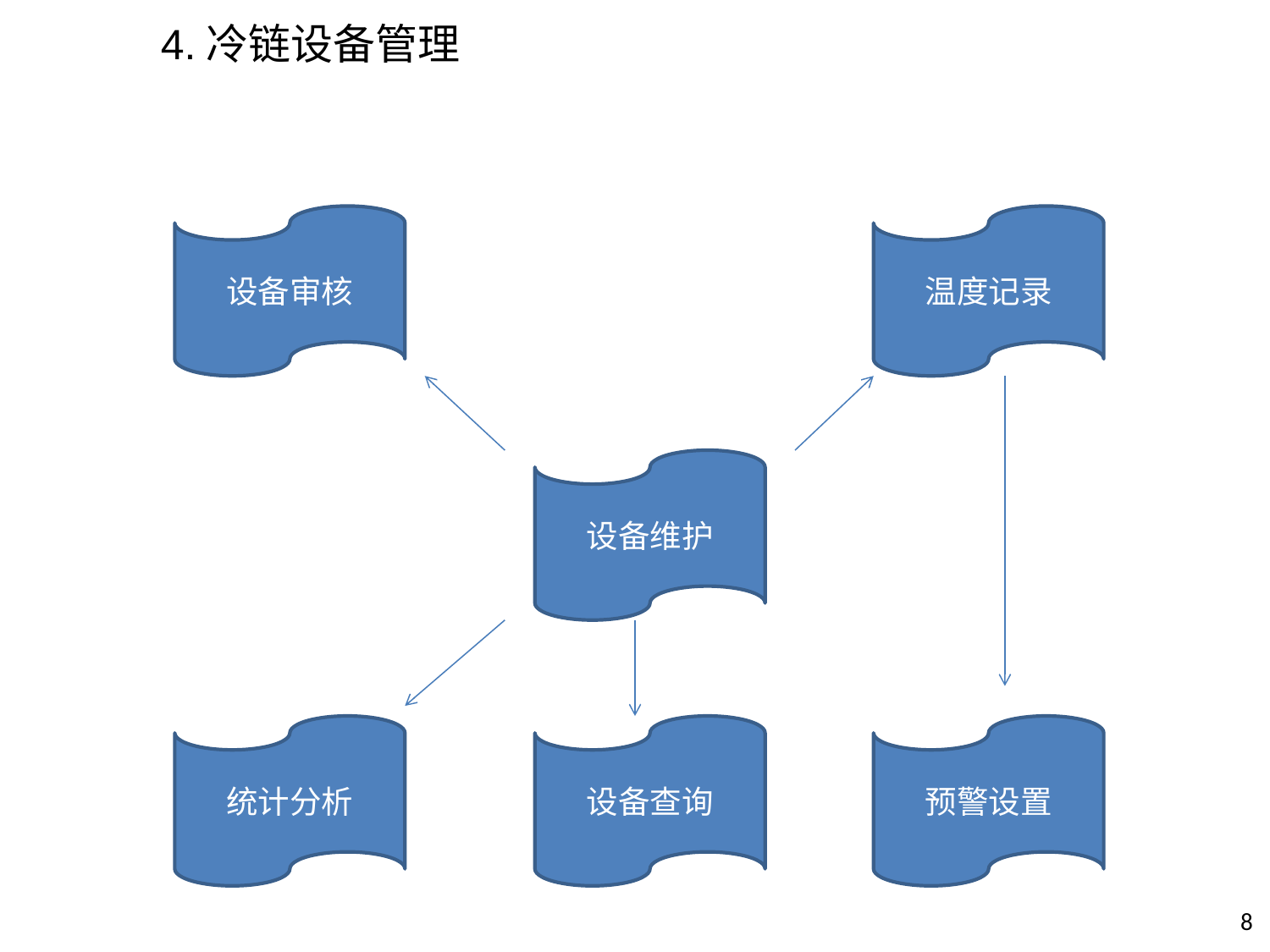

# 4.冷链设备管理
设备审核
温度记录
设备维护
统计分析
设备查询
预警设置